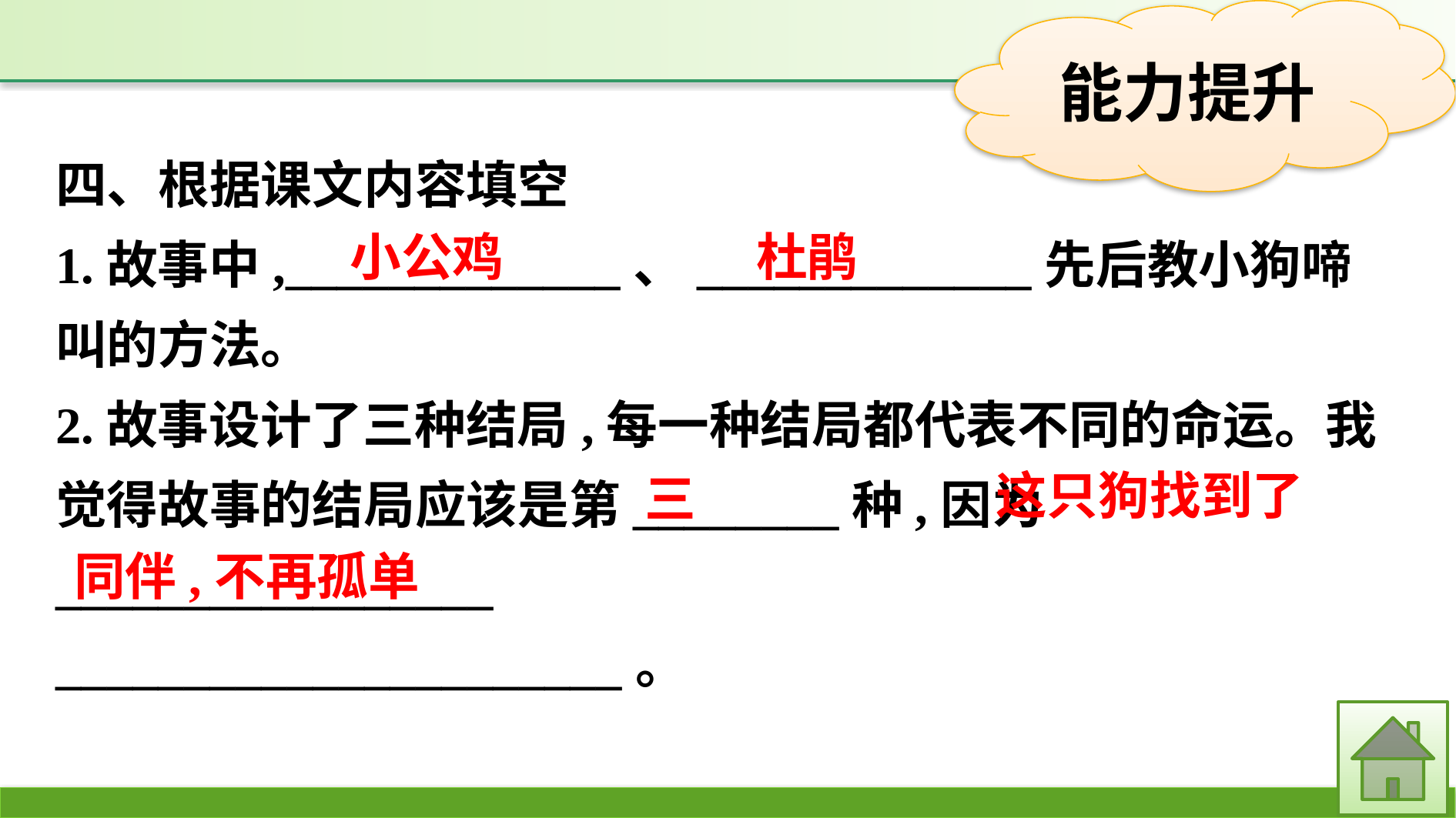

四、根据课文内容填空
1.故事中,_____________、_____________先后教小狗啼叫的方法。
2.故事设计了三种结局,每一种结局都代表不同的命运。我觉得故事的结局应该是第________种,因为_________________
______________________。
杜鹃
小公鸡
这只狗找到了
三
同伴,不再孤单